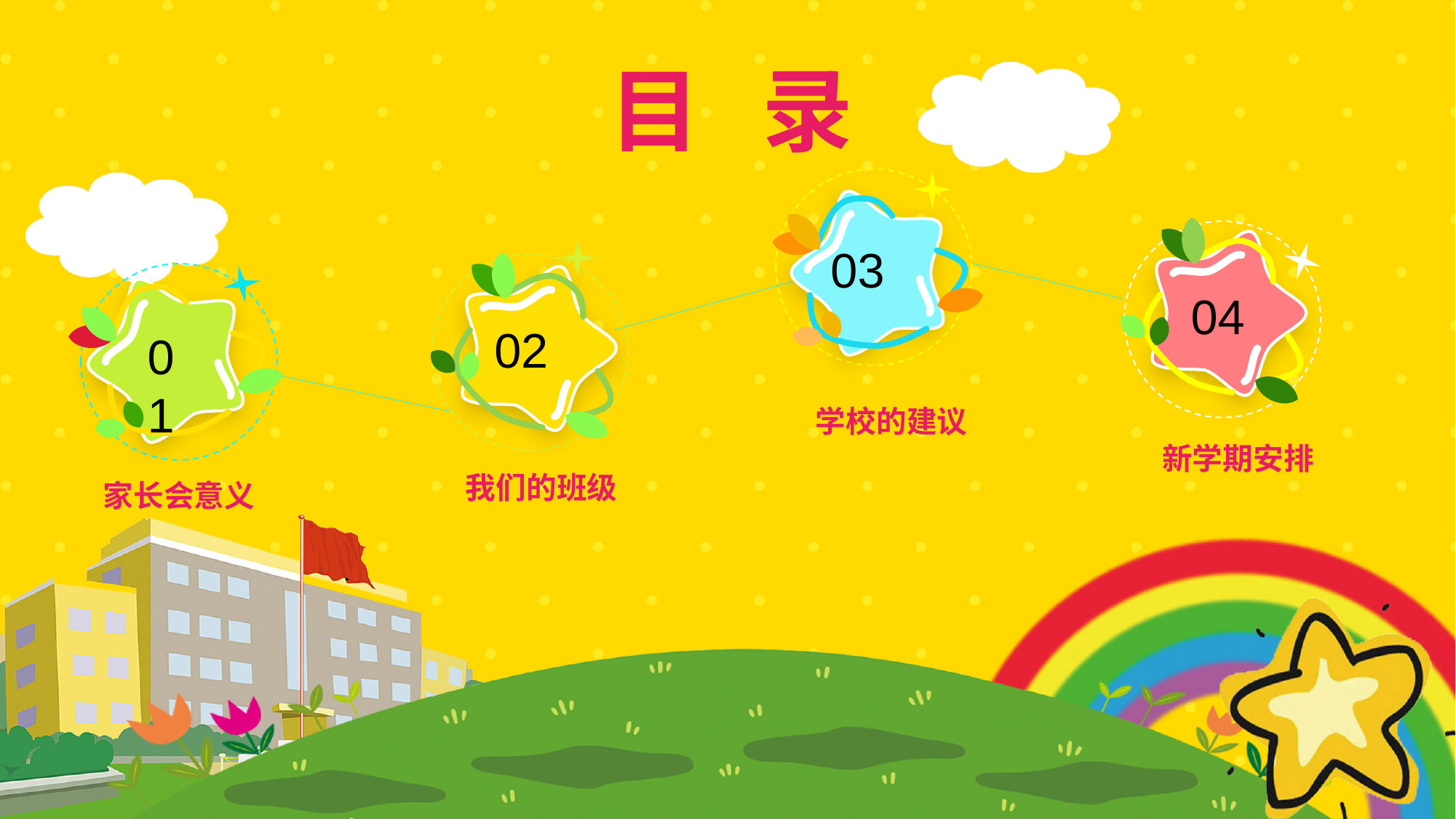

目   录

03

04

02

01

学校的建议
新学期安排
我们的班级
家长会意义